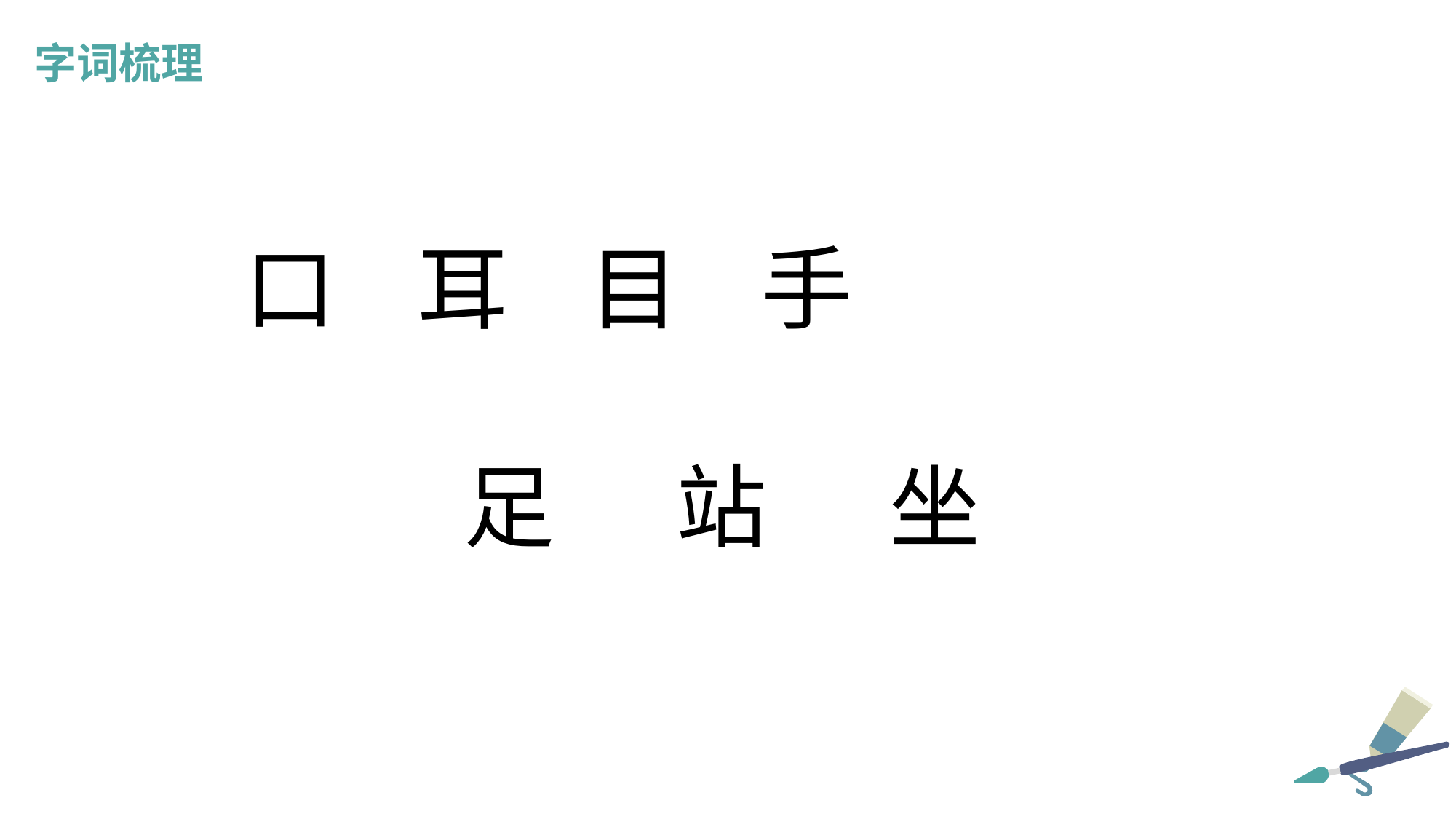

字词梳理

口    耳    目    手

足      站      坐